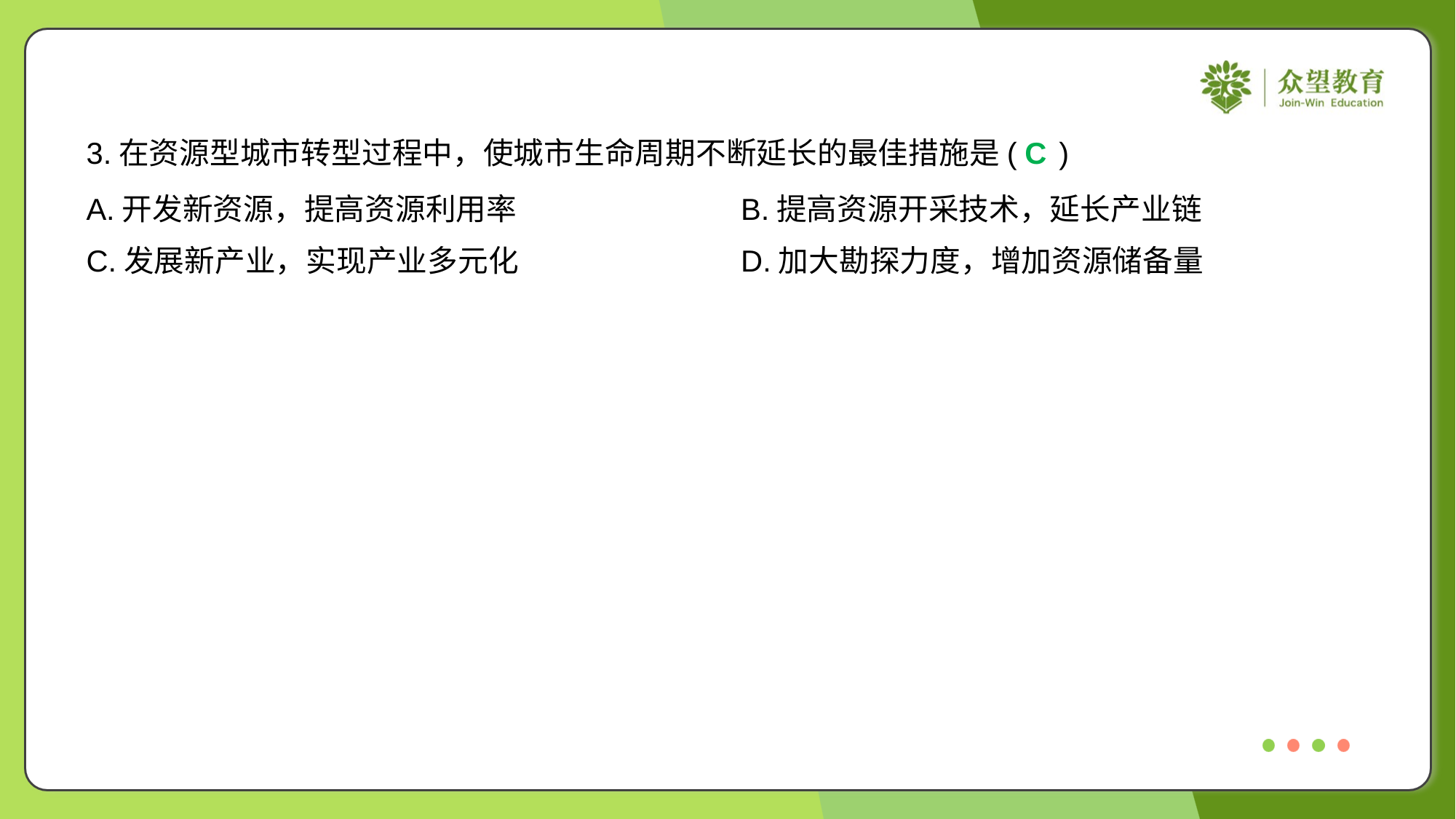

3.在资源型城市转型过程中，使城市生命周期不断延长的最佳措施是(     )
C
A.开发新资源，提高资源利用率	B.提高资源开采技术，延长产业链
C.发展新产业，实现产业多元化	D.加大勘探力度，增加资源储备量